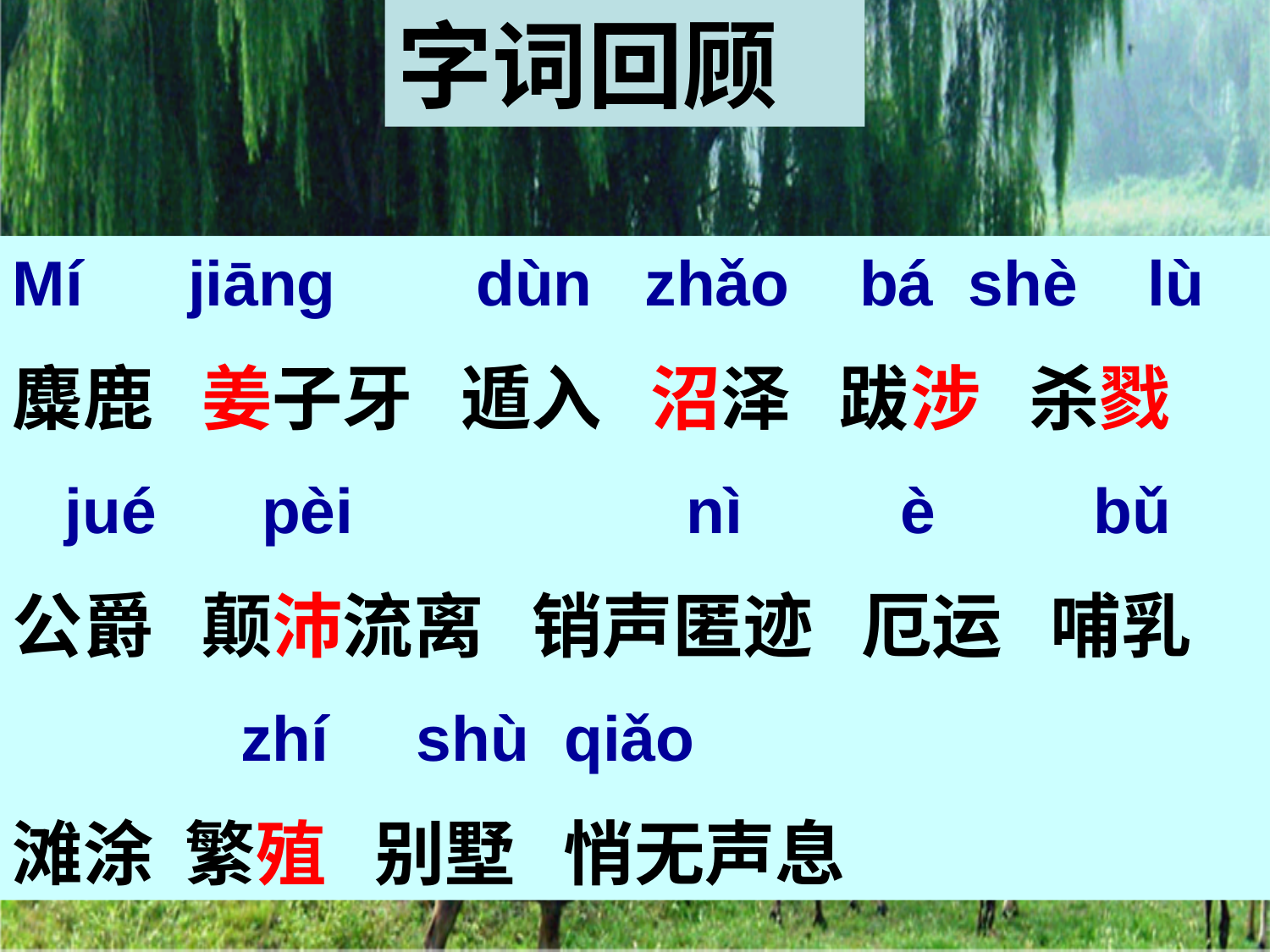

字词回顾
Mí      jiāng        dùn   zhǎo    bá  shè    lù
麋鹿   姜子牙   遁入   沼泽   跋涉   杀戮
   jué      pèi                   nì         è         bǔ
公爵   颠沛流离   销声匿迹   厄运   哺乳
             zhí     shù  qiǎo
滩涂  繁殖   别墅   悄无声息